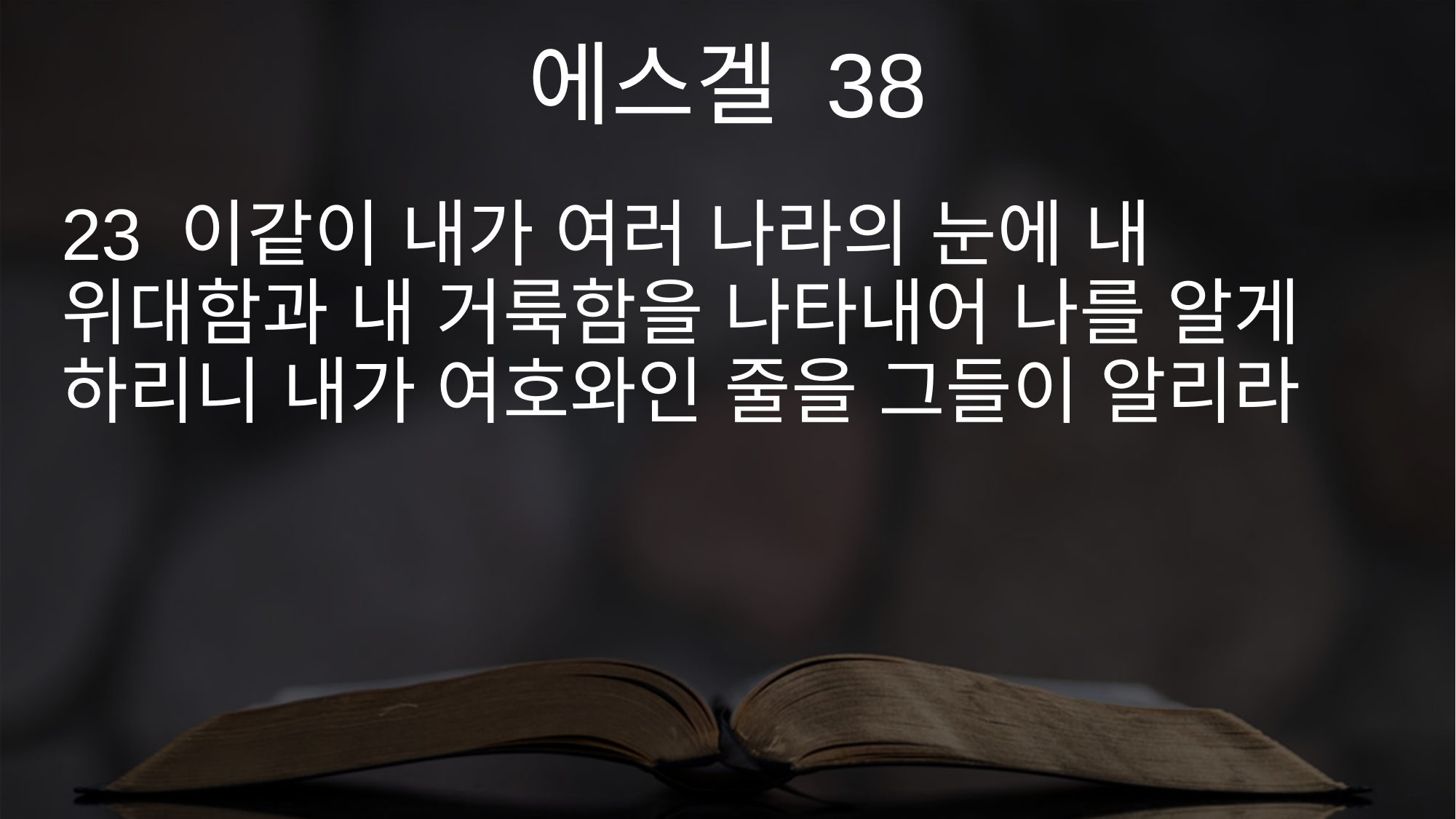

에스겔 38
23 이같이 내가 여러 나라의 눈에 내 위대함과 내 거룩함을 나타내어 나를 알게 하리니 내가 여호와인 줄을 그들이 알리라